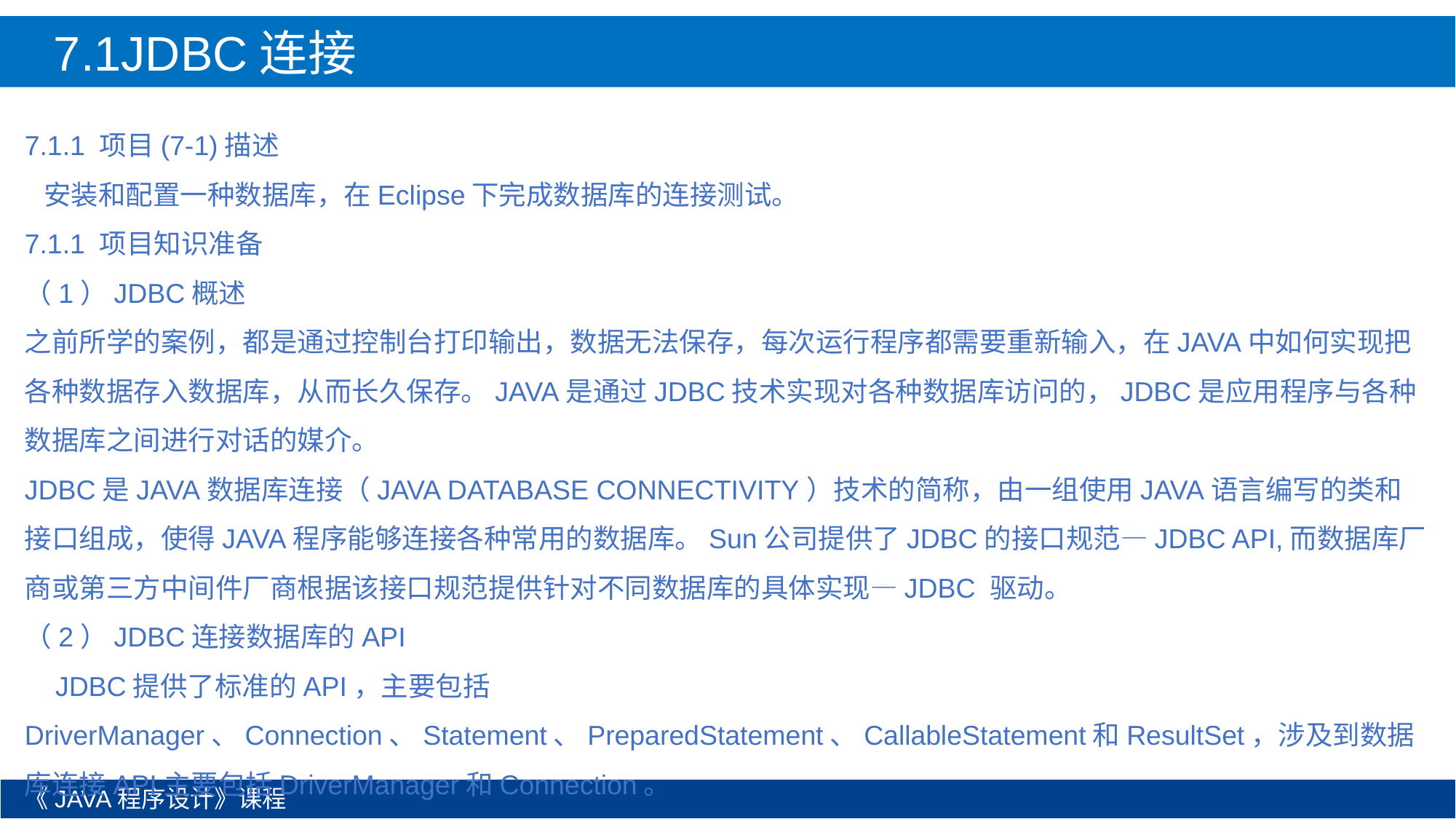

7.1JDBC连接
7.1.1 项目(7-1)描述
  安装和配置一种数据库，在Eclipse下完成数据库的连接测试。
7.1.1 项目知识准备
（1）JDBC概述
之前所学的案例，都是通过控制台打印输出，数据无法保存，每次运行程序都需要重新输入，在JAVA中如何实现把各种数据存入数据库，从而长久保存。JAVA是通过JDBC技术实现对各种数据库访问的，JDBC是应用程序与各种数据库之间进行对话的媒介。
JDBC是JAVA数据库连接（JAVA DATABASE CONNECTIVITY）技术的简称，由一组使用JAVA语言编写的类和接口组成，使得JAVA程序能够连接各种常用的数据库。Sun公司提供了JDBC的接口规范—JDBC API,而数据库厂商或第三方中间件厂商根据该接口规范提供针对不同数据库的具体实现—JDBC 驱动。
（2）JDBC连接数据库的API
    JDBC提供了标准的API，主要包括DriverManager、Connection、Statement、PreparedStatement、CallableStatement和ResultSet，涉及到数据库连接API主要包括DriverManager和Connection。
《JAVA程序设计》课程